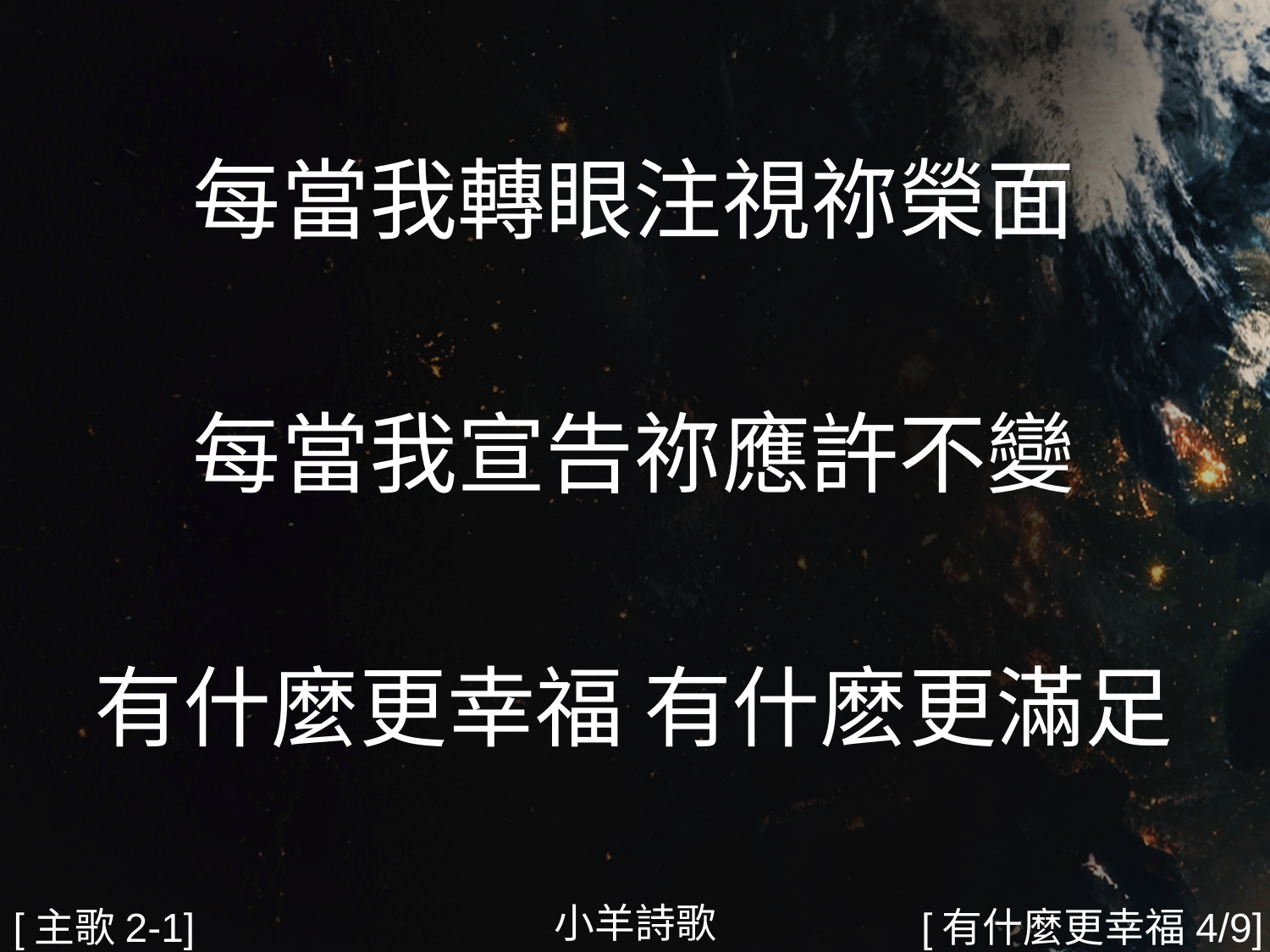

每當我轉眼注視祢榮面

每當我宣告祢應許不變

有什麼更幸福 有什麽更滿足

#

小羊詩歌
[主歌2-1]
[有什麼更幸福4/9]